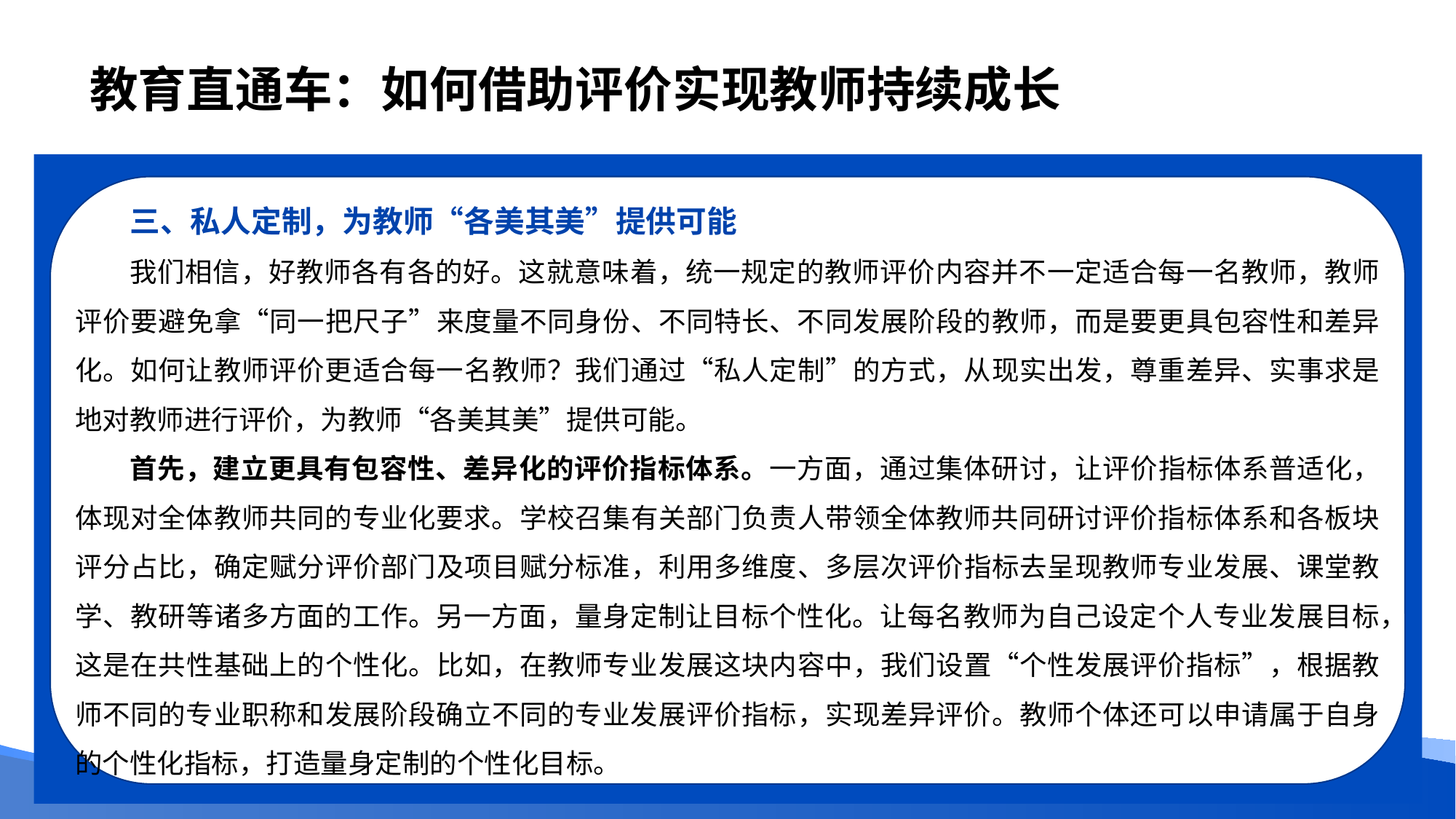

# 教育直通车：如何借助评价实现教师持续成长

三、私人定制，为教师“各美其美”提供可能
我们相信，好教师各有各的好。这就意味着，统一规定的教师评价内容并不一定适合每一名教师，教师评价要避免拿“同一把尺子”来度量不同身份、不同特长、不同发展阶段的教师，而是要更具包容性和差异化。如何让教师评价更适合每一名教师？我们通过“私人定制”的方式，从现实出发，尊重差异、实事求是地对教师进行评价，为教师“各美其美”提供可能。
首先，建立更具有包容性、差异化的评价指标体系。一方面，通过集体研讨，让评价指标体系普适化，体现对全体教师共同的专业化要求。学校召集有关部门负责人带领全体教师共同研讨评价指标体系和各板块评分占比，确定赋分评价部门及项目赋分标准，利用多维度、多层次评价指标去呈现教师专业发展、课堂教学、教研等诸多方面的工作。另一方面，量身定制让目标个性化。让每名教师为自己设定个人专业发展目标，这是在共性基础上的个性化。比如，在教师专业发展这块内容中，我们设置“个性发展评价指标”，根据教师不同的专业职称和发展阶段确立不同的专业发展评价指标，实现差异评价。教师个体还可以申请属于自身的个性化指标，打造量身定制的个性化目标。